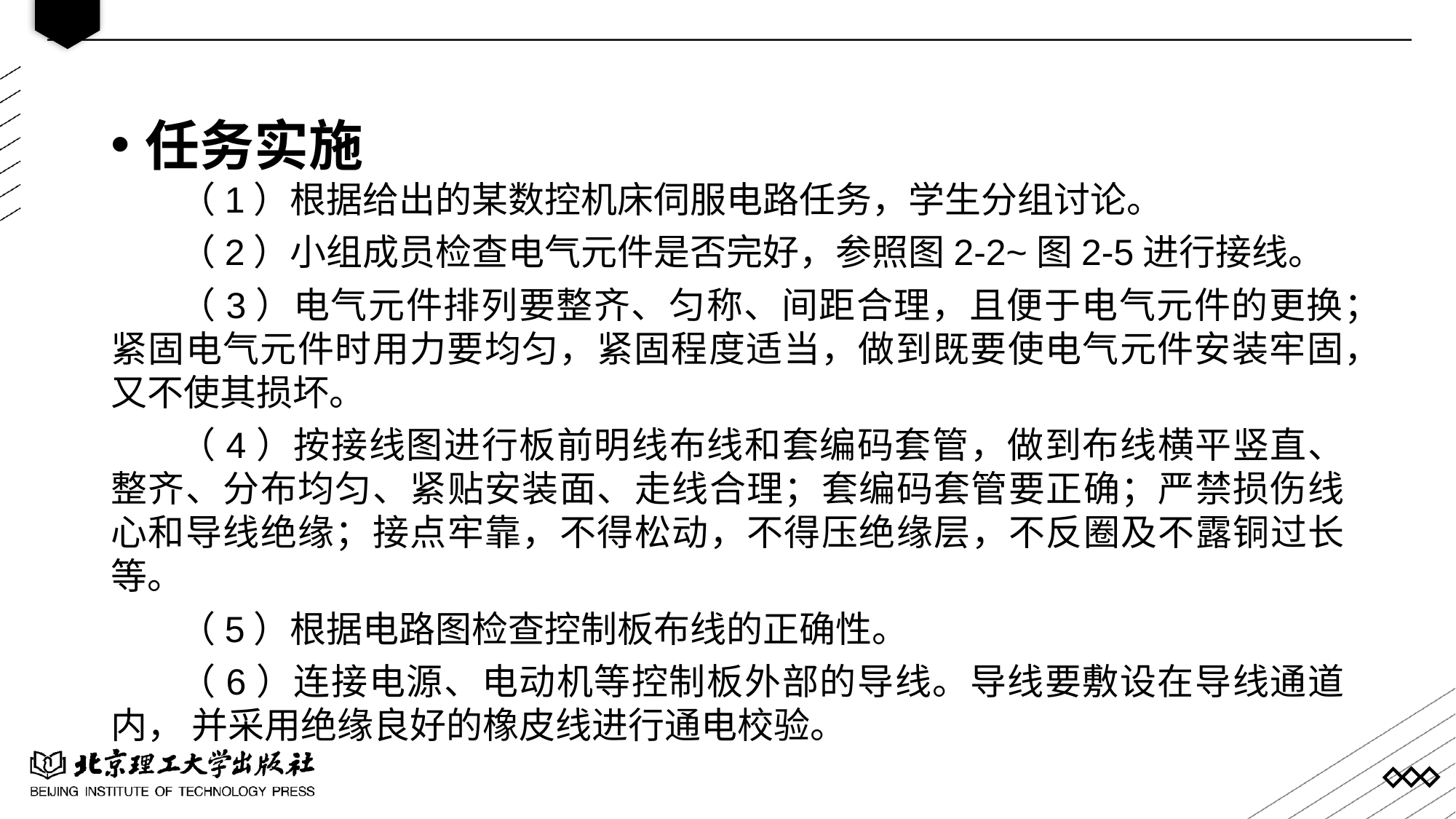

任务实施
（1）根据给出的某数控机床伺服电路任务，学生分组讨论。
（2）小组成员检查电气元件是否完好，参照图2-2~图2-5进行接线。
（3）电气元件排列要整齐、匀称、间距合理，且便于电气元件的更换；紧固电气元件时用力要均匀，紧固程度适当，做到既要使电气元件安装牢固，又不使其损坏。
（4）按接线图进行板前明线布线和套编码套管，做到布线横平竖直、整齐、分布均匀、紧贴安装面、走线合理；套编码套管要正确；严禁损伤线心和导线绝缘；接点牢靠，不得松动，不得压绝缘层，不反圈及不露铜过长等。
（5）根据电路图检查控制板布线的正确性。
（6）连接电源、电动机等控制板外部的导线。导线要敷设在导线通道内， 并采用绝缘良好的橡皮线进行通电校验。